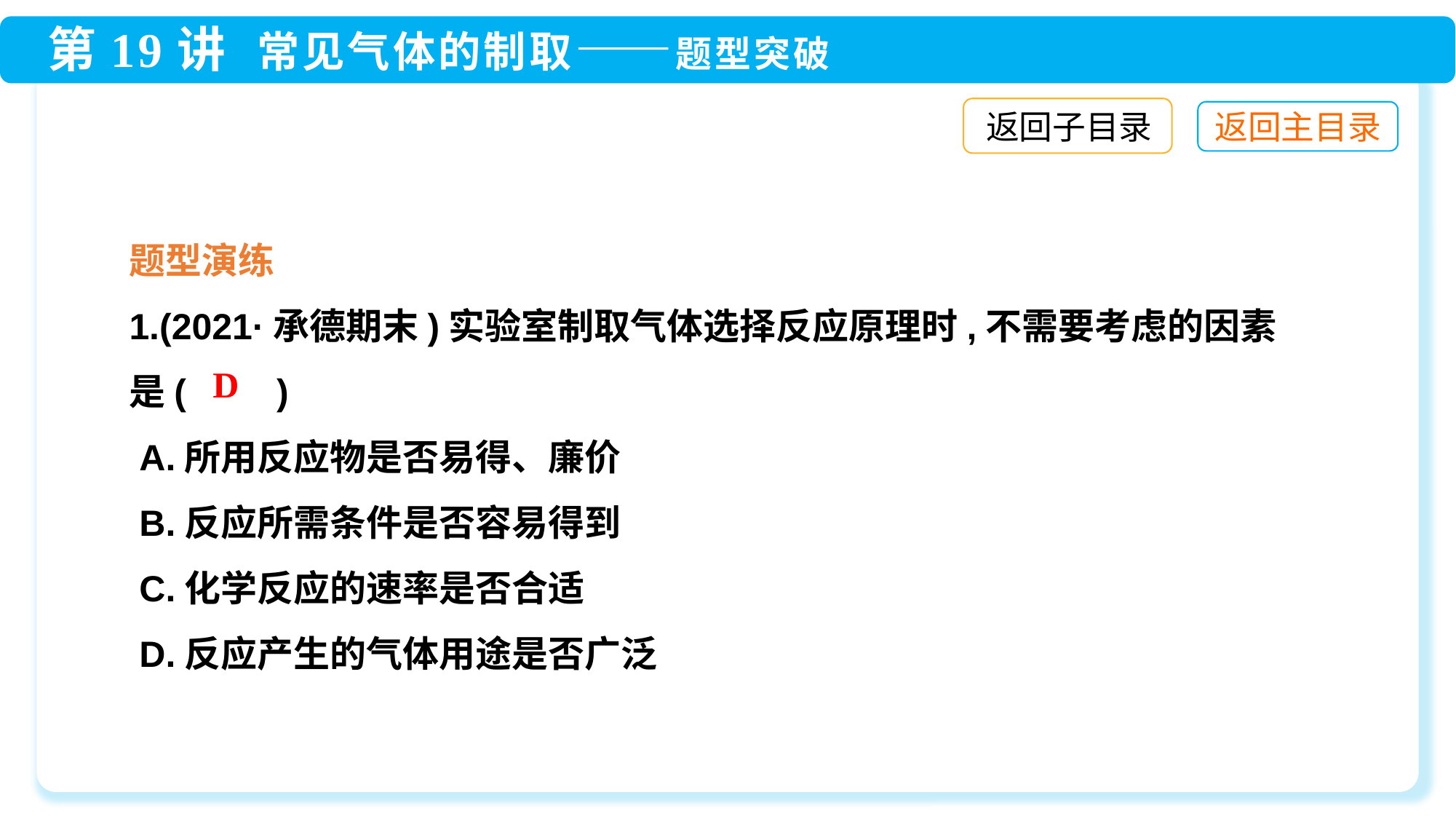

返回子目录
题型演练
1.(2021·承德期末)实验室制取气体选择反应原理时,不需要考虑的因素
是(　　)
 A.所用反应物是否易得、廉价
 B.反应所需条件是否容易得到
 C.化学反应的速率是否合适
 D.反应产生的气体用途是否广泛
D